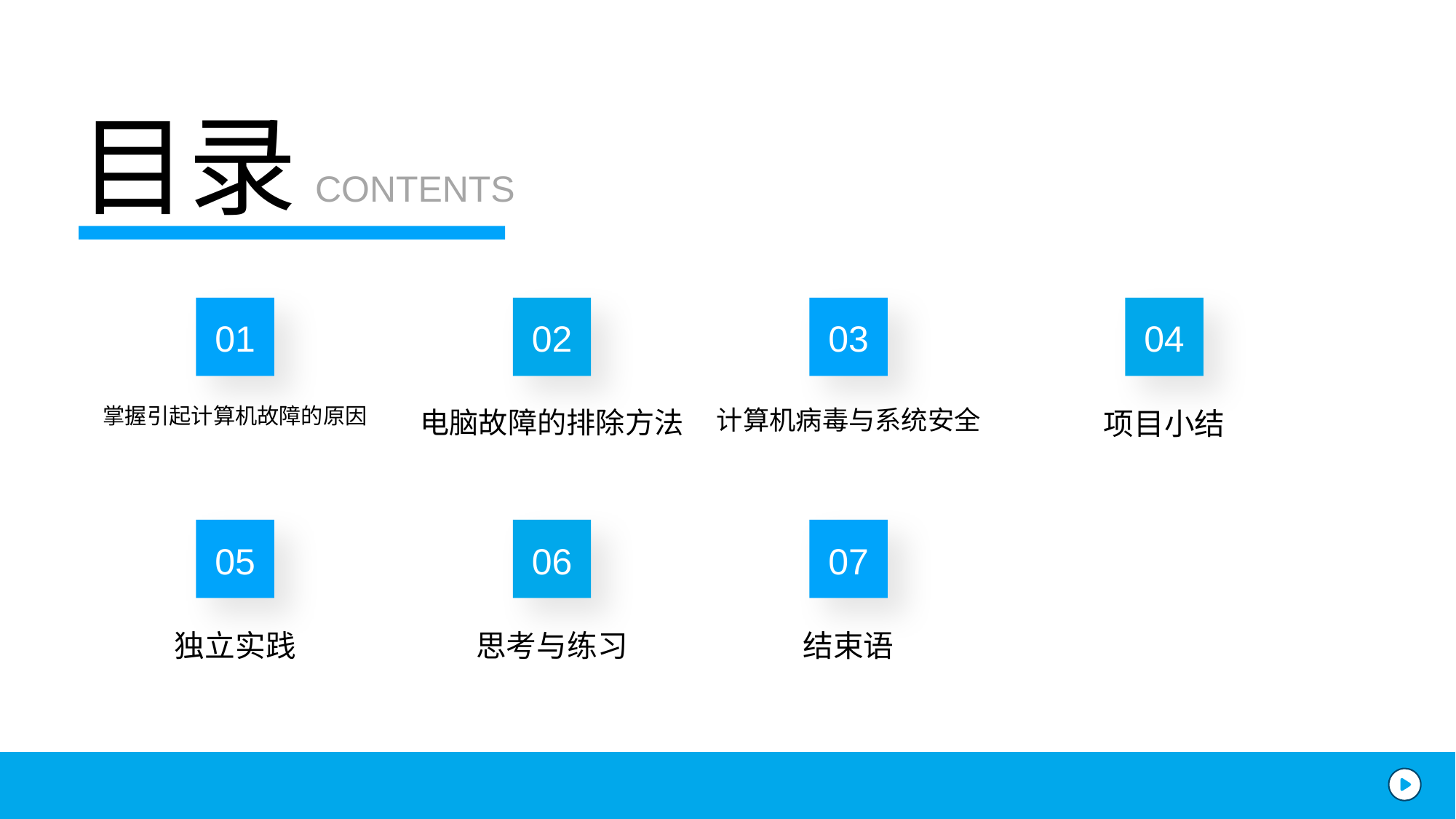

目录
CONTENTS

01
02
03
04
掌握引起计算机故障的原因
电脑故障的排除方法
计算机病毒与系统安全
项目小结

05
06
07
独立实践
思考与练习
结束语